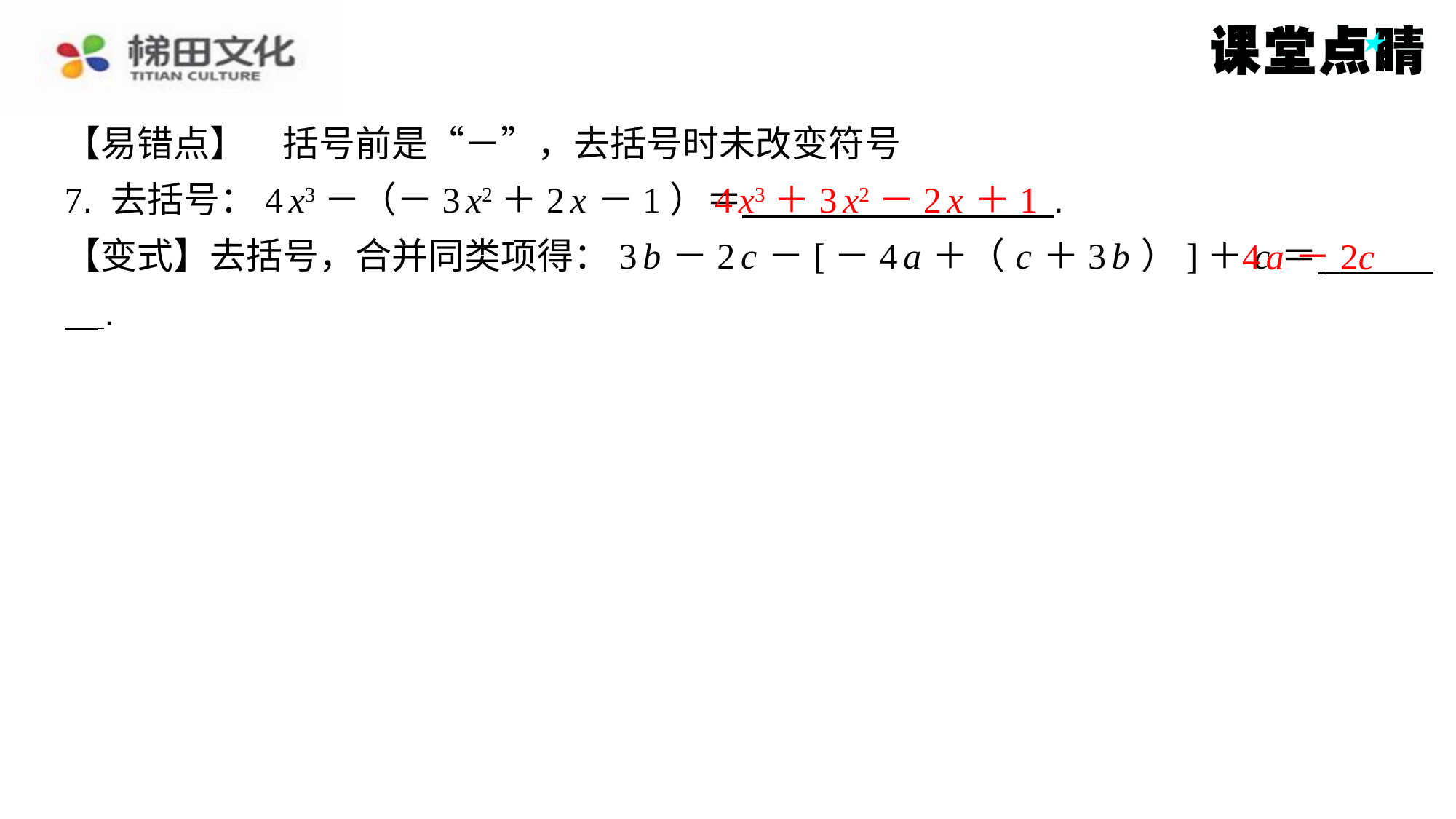

【易错点】　括号前是“－”，去括号时未改变符号
7. 去括号：4 x3－（－3 x2＋2 x －1）＝                                              ⁠.
【变式】去括号，合并同类项得：3 b －2 c －[－4 a ＋（ c ＋3 b ）]＋ c ＝                        ⁠⁠.
4 x3＋3 x2－2 x ＋1
4 a －2c